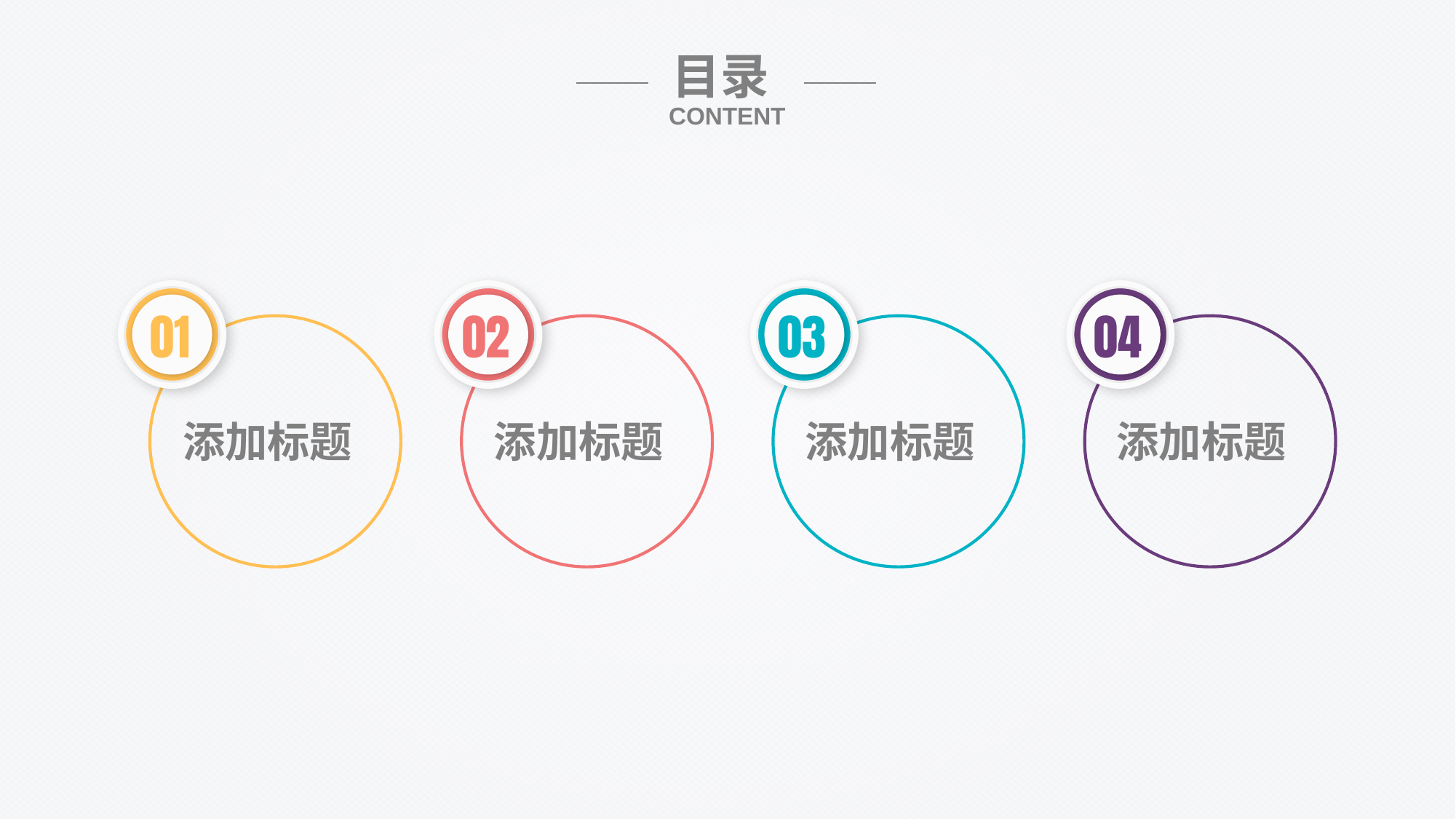

目录
CONTENT

01

02

03

04

添加标题
添加标题
添加标题
添加标题